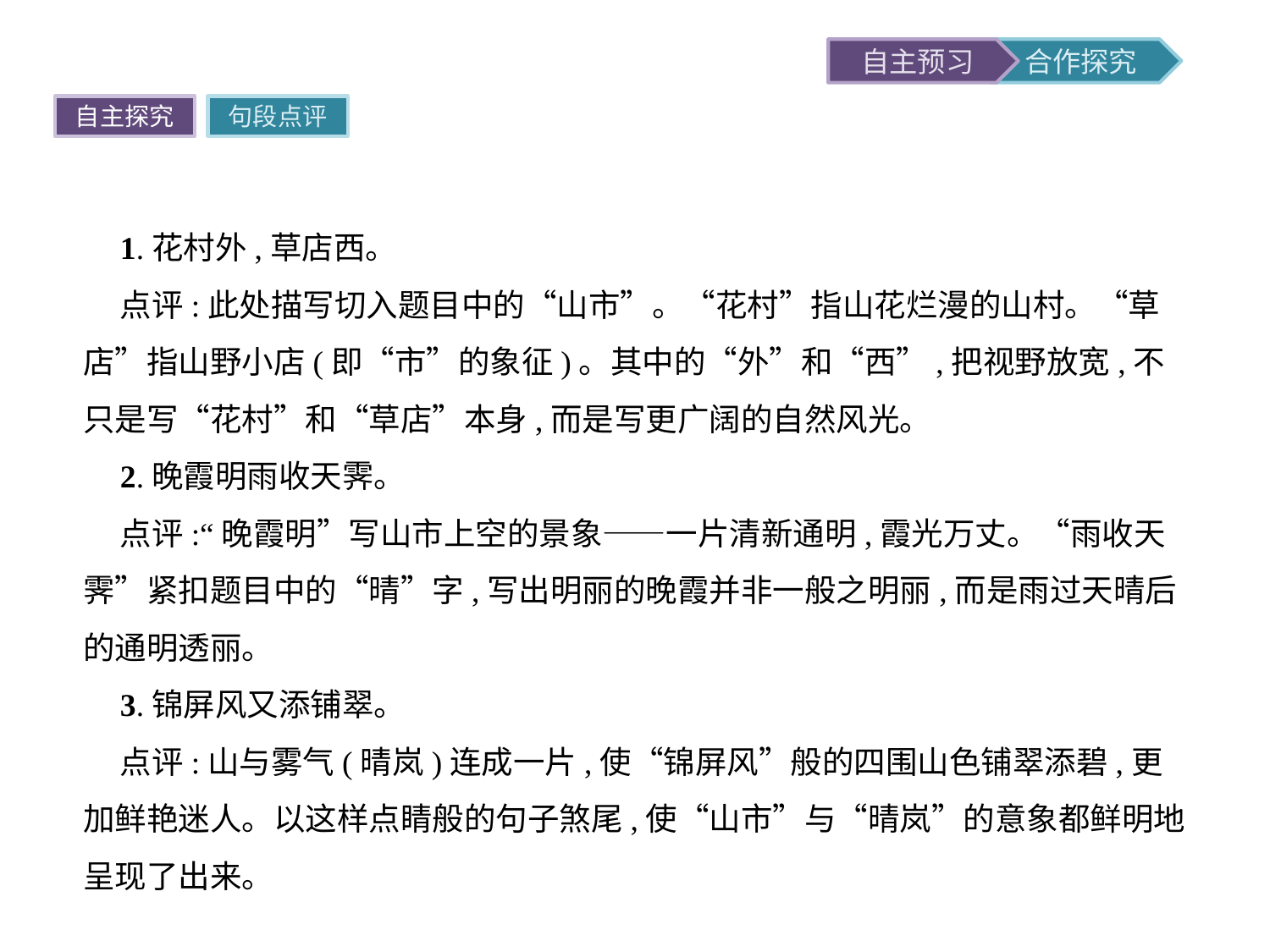

自主探究
句段点评
1.花村外,草店西。
点评:此处描写切入题目中的“山市”。“花村”指山花烂漫的山村。“草店”指山野小店(即“市”的象征)。其中的“外”和“西”,把视野放宽,不只是写“花村”和“草店”本身,而是写更广阔的自然风光。
2.晚霞明雨收天霁。
点评:“晚霞明”写山市上空的景象——一片清新通明,霞光万丈。“雨收天霁”紧扣题目中的“晴”字,写出明丽的晚霞并非一般之明丽,而是雨过天晴后的通明透丽。
3.锦屏风又添铺翠。
点评:山与雾气(晴岚)连成一片,使“锦屏风”般的四围山色铺翠添碧,更加鲜艳迷人。以这样点睛般的句子煞尾,使“山市”与“晴岚”的意象都鲜明地呈现了出来。